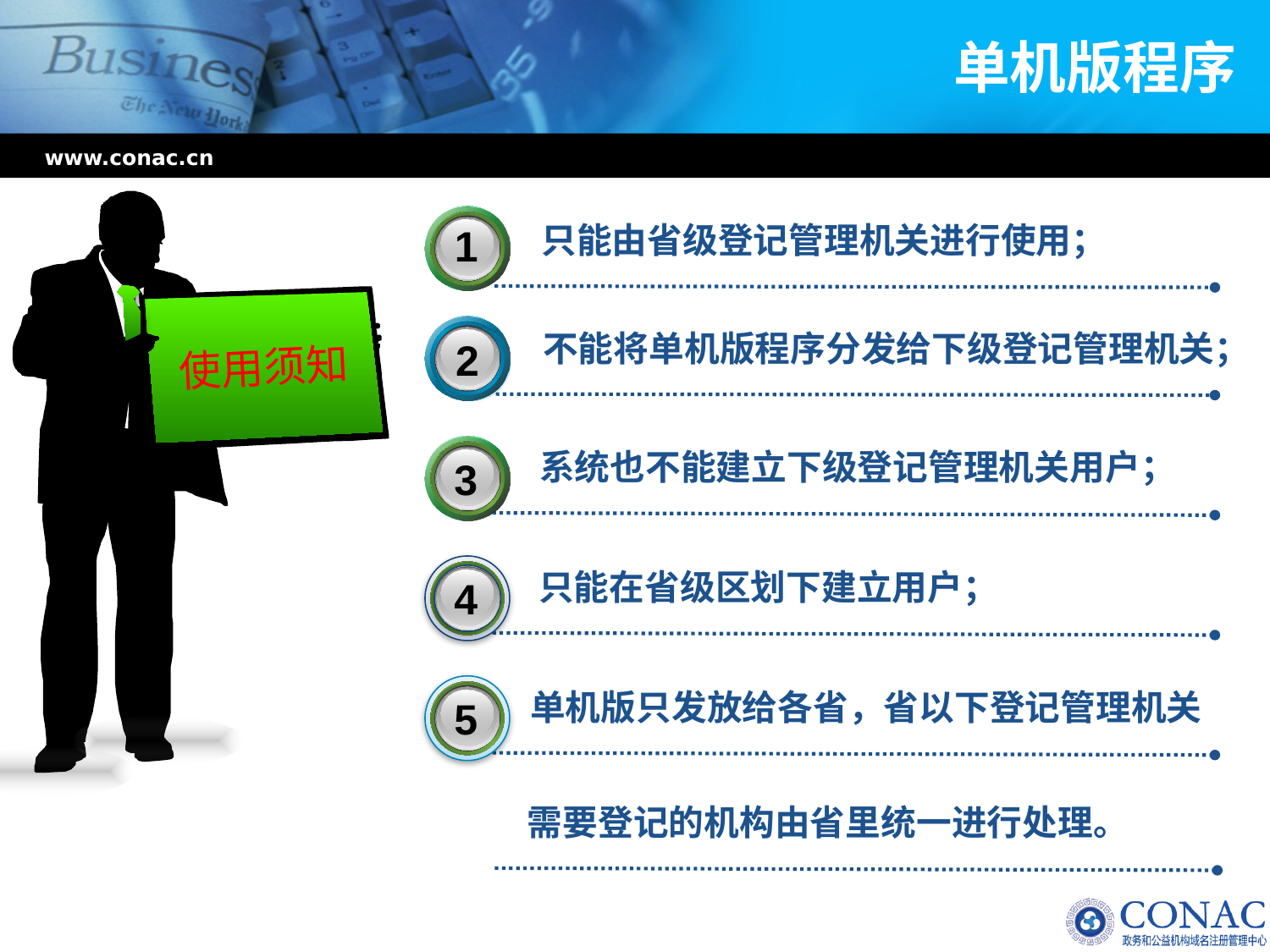

# 单机版程序

www.conac.cn

1

只能由省级登记管理机关进行使用；

不能将单机版程序分发给下级登记管理机关；
2

使用须知

3

3
系统也不能建立下级登记管理机关用户；

3

4
只能在省级区划下建立用户；

3

5
单机版只发放给各省，省以下登记管理机关

需要登记的机构由省里统一进行处理。